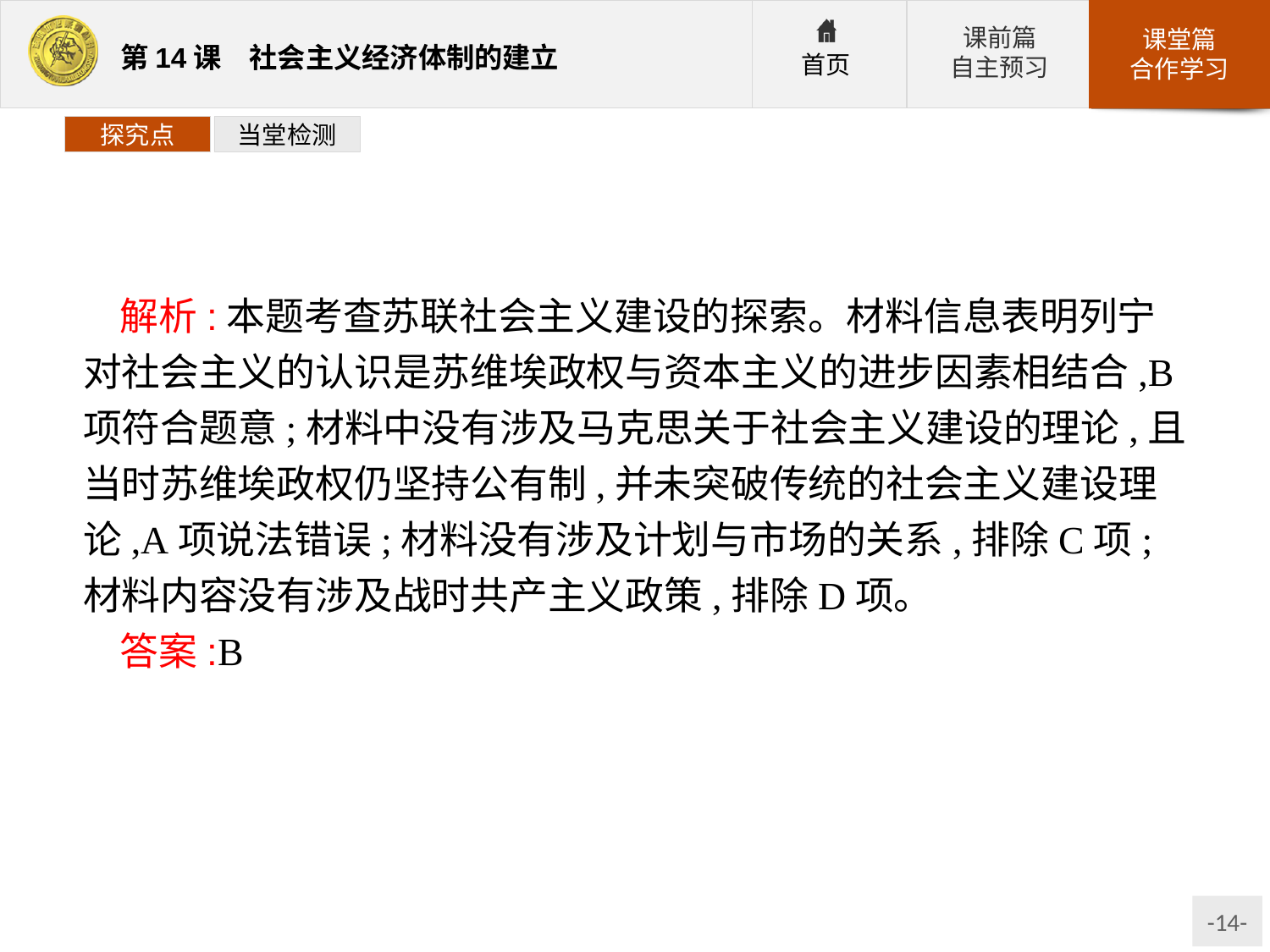

探究点
当堂检测
解析:本题考查苏联社会主义建设的探索。材料信息表明列宁对社会主义的认识是苏维埃政权与资本主义的进步因素相结合,B项符合题意;材料中没有涉及马克思关于社会主义建设的理论,且当时苏维埃政权仍坚持公有制,并未突破传统的社会主义建设理论,A项说法错误;材料没有涉及计划与市场的关系,排除C项;材料内容没有涉及战时共产主义政策,排除D项。
答案:B